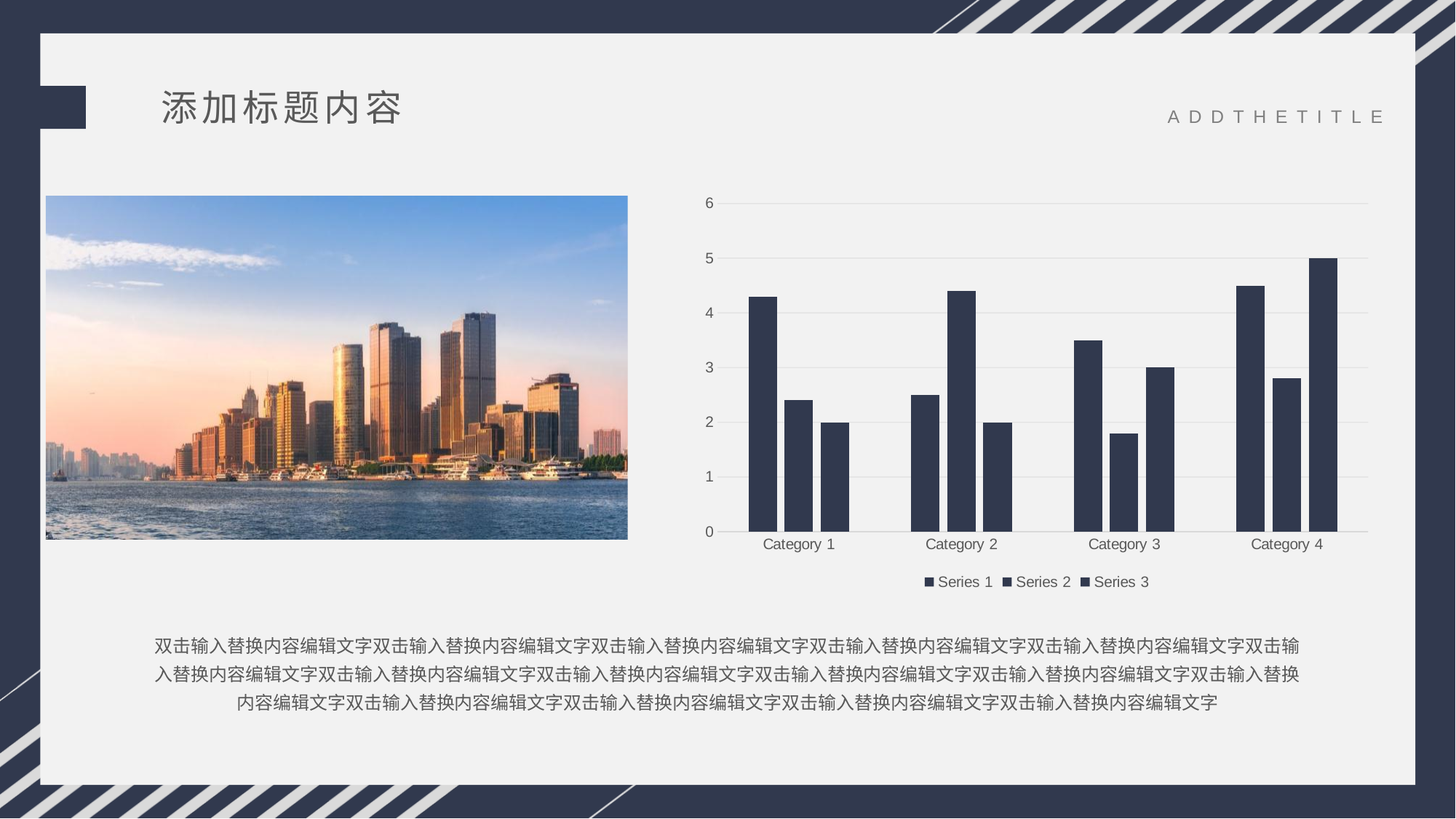

添加标题内容
ADDTHETITLE

### Chart

| Category | Series 1 | Series 2 | Series 3 |
|---|---|---|---|
| Category 1 | 4.3 | 2.4 | 2.0 |
| Category 2 | 2.5 | 4.4 | 2.0 |
| Category 3 | 3.5 | 1.8 | 3.0 |
| Category 4 | 4.5 | 2.8 | 5.0 |
双击输入替换内容编辑文字双击输入替换内容编辑文字双击输入替换内容编辑文字双击输入替换内容编辑文字双击输入替换内容编辑文字双击输入替换内容编辑文字双击输入替换内容编辑文字双击输入替换内容编辑文字双击输入替换内容编辑文字双击输入替换内容编辑文字双击输入替换内容编辑文字双击输入替换内容编辑文字双击输入替换内容编辑文字双击输入替换内容编辑文字双击输入替换内容编辑文字